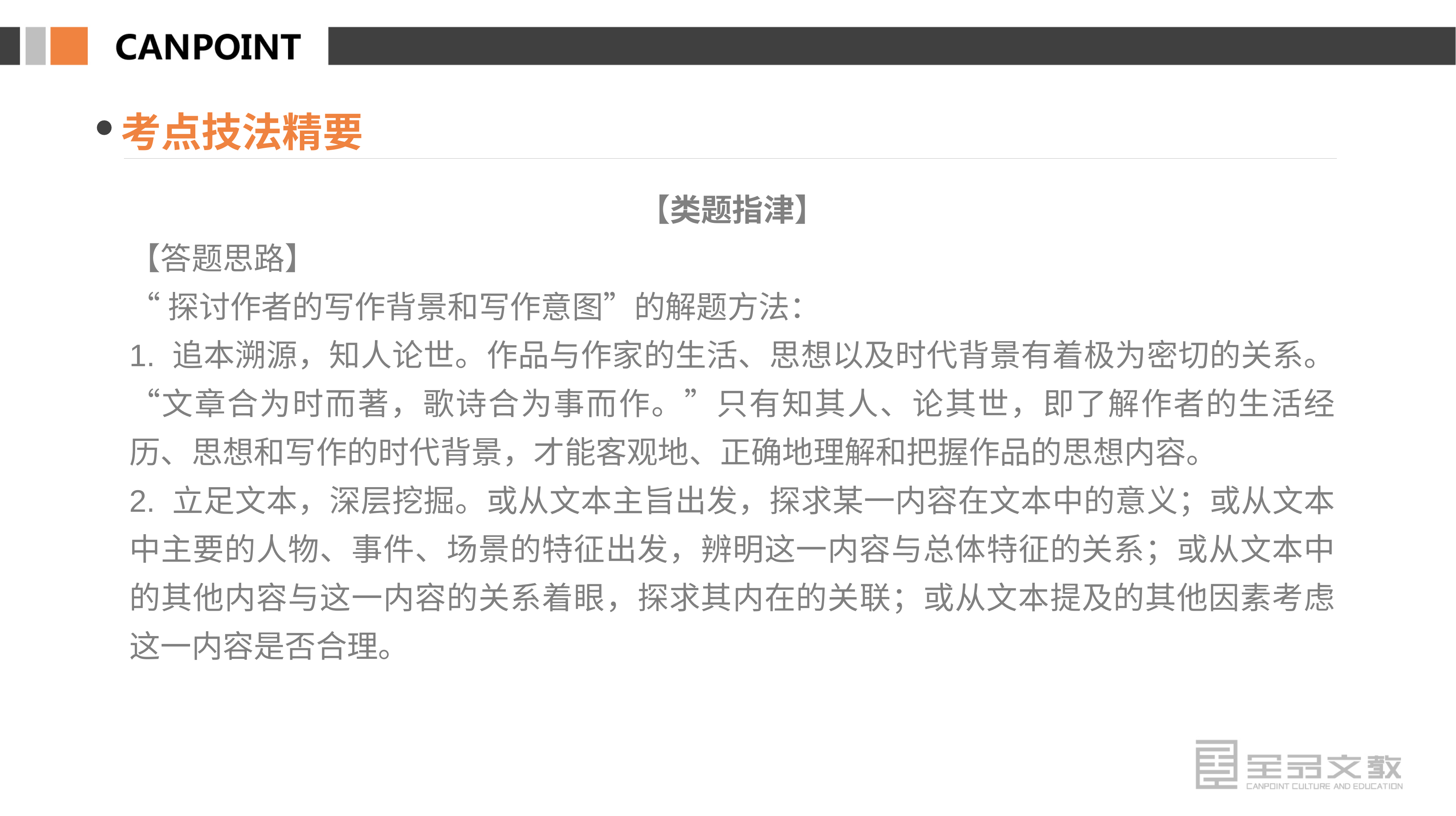

考点技法精要

【类题指津】
【答题思路】
“探讨作者的写作背景和写作意图”的解题方法：
1. 追本溯源，知人论世。作品与作家的生活、思想以及时代背景有着极为密切的关系。“文章合为时而著，歌诗合为事而作。”只有知其人、论其世，即了解作者的生活经历、思想和写作的时代背景，才能客观地、正确地理解和把握作品的思想内容。
2. 立足文本，深层挖掘。或从文本主旨出发，探求某一内容在文本中的意义；或从文本中主要的人物、事件、场景的特征出发，辨明这一内容与总体特征的关系；或从文本中的其他内容与这一内容的关系着眼，探求其内在的关联；或从文本提及的其他因素考虑这一内容是否合理。